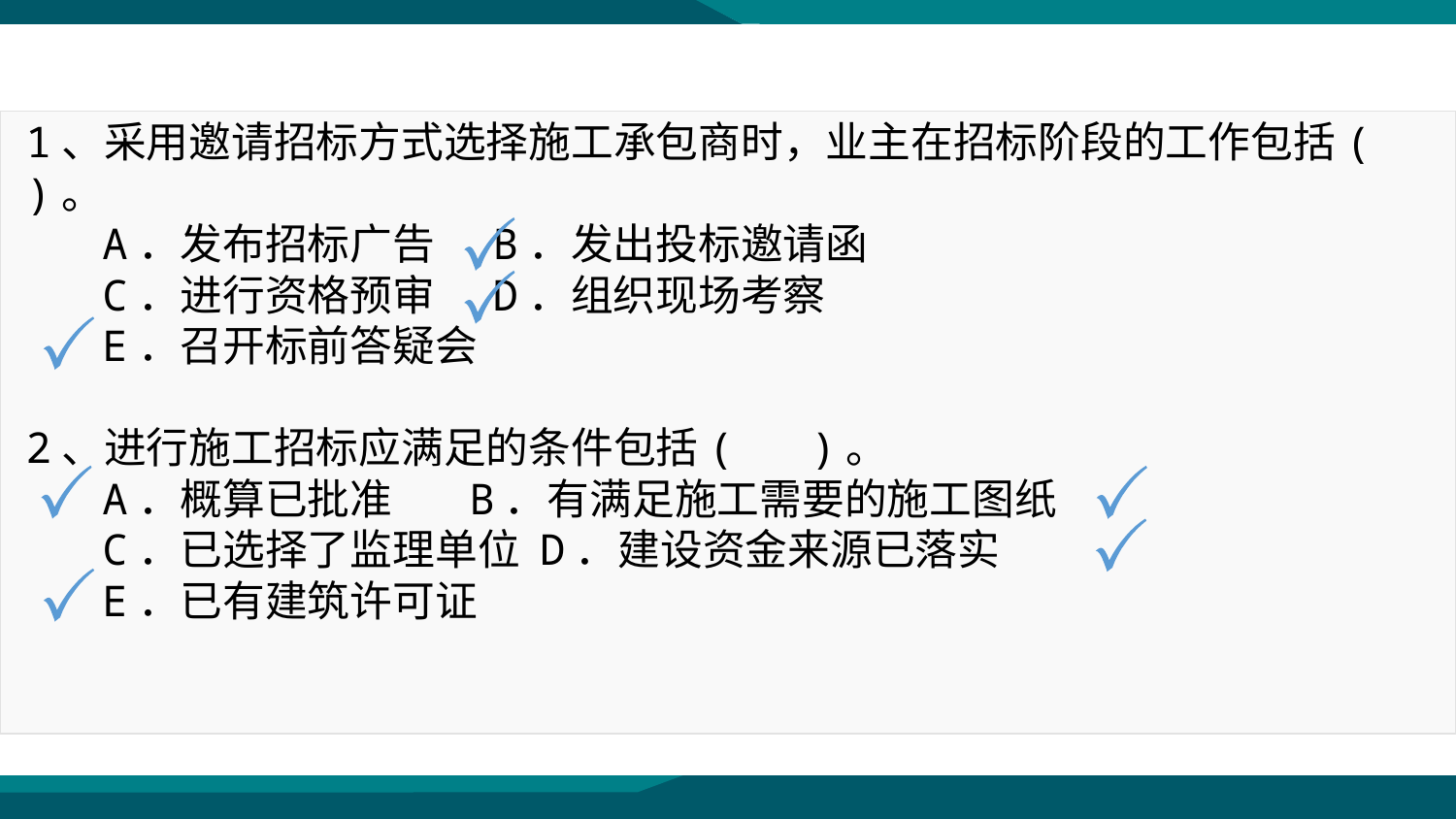

1、采用邀请招标方式选择施工承包商时，业主在招标阶段的工作包括(  )。
   A．发布招标广告     B．发出投标邀请函
   C．进行资格预审     D．组织现场考察
   E．召开标前答疑会

2、进行施工招标应满足的条件包括(   )。
   A．概算已批准       B．有满足施工需要的施工图纸
   C．已选择了监理单位 D．建设资金来源已落实
   E．已有建筑许可证